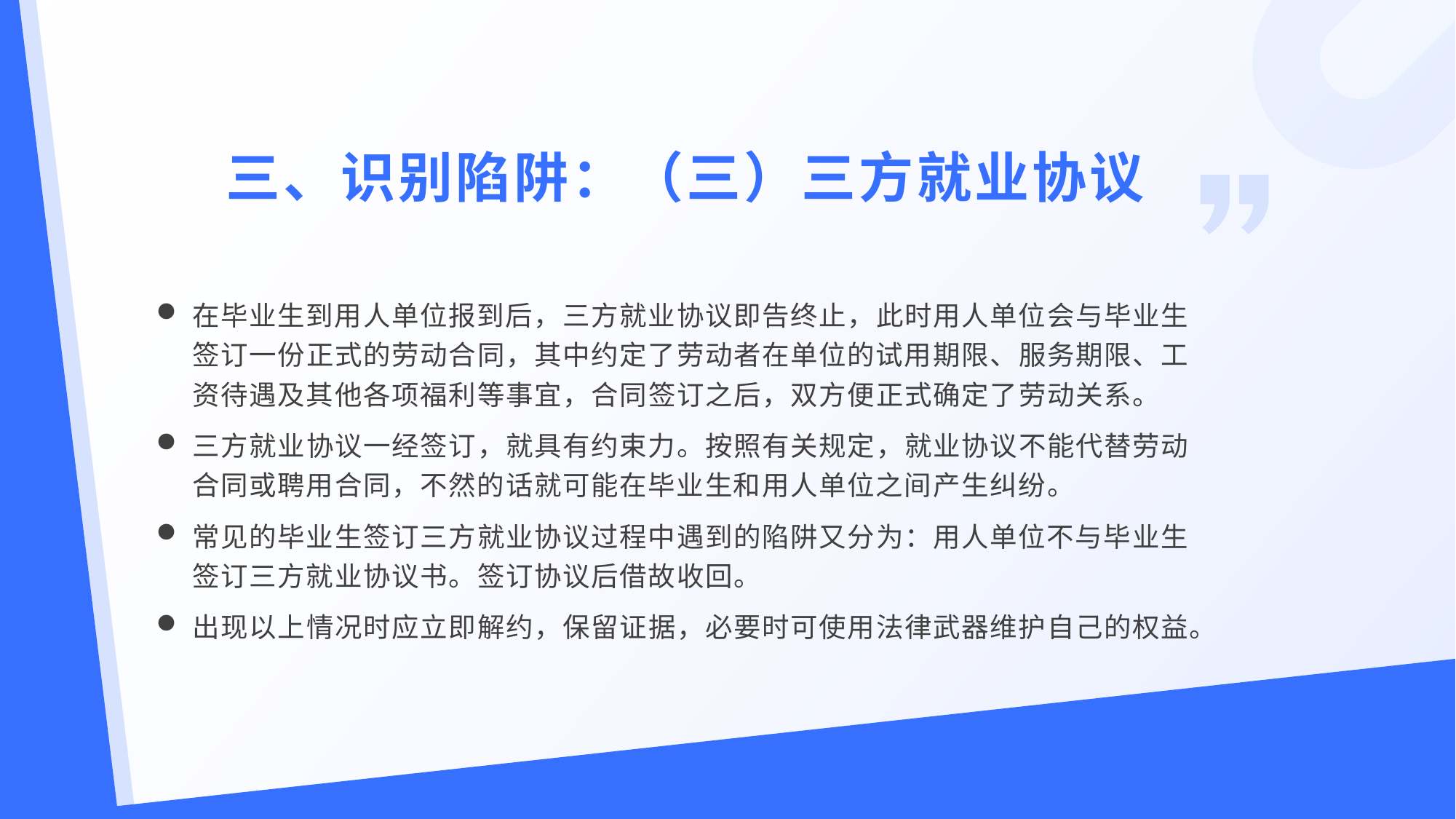

三、识别陷阱：（三）三方就业协议

在毕业生到用人单位报到后，三方就业协议即告终止，此时用人单位会与毕业生签订一份正式的劳动合同，其中约定了劳动者在单位的试用期限、服务期限、工资待遇及其他各项福利等事宜，合同签订之后，双方便正式确定了劳动关系。
三方就业协议一经签订，就具有约束力。按照有关规定，就业协议不能代替劳动合同或聘用合同，不然的话就可能在毕业生和用人单位之间产生纠纷。
常见的毕业生签订三方就业协议过程中遇到的陷阱又分为：用人单位不与毕业生签订三方就业协议书。签订协议后借故收回。
出现以上情况时应立即解约，保留证据，必要时可使用法律武器维护自己的权益。